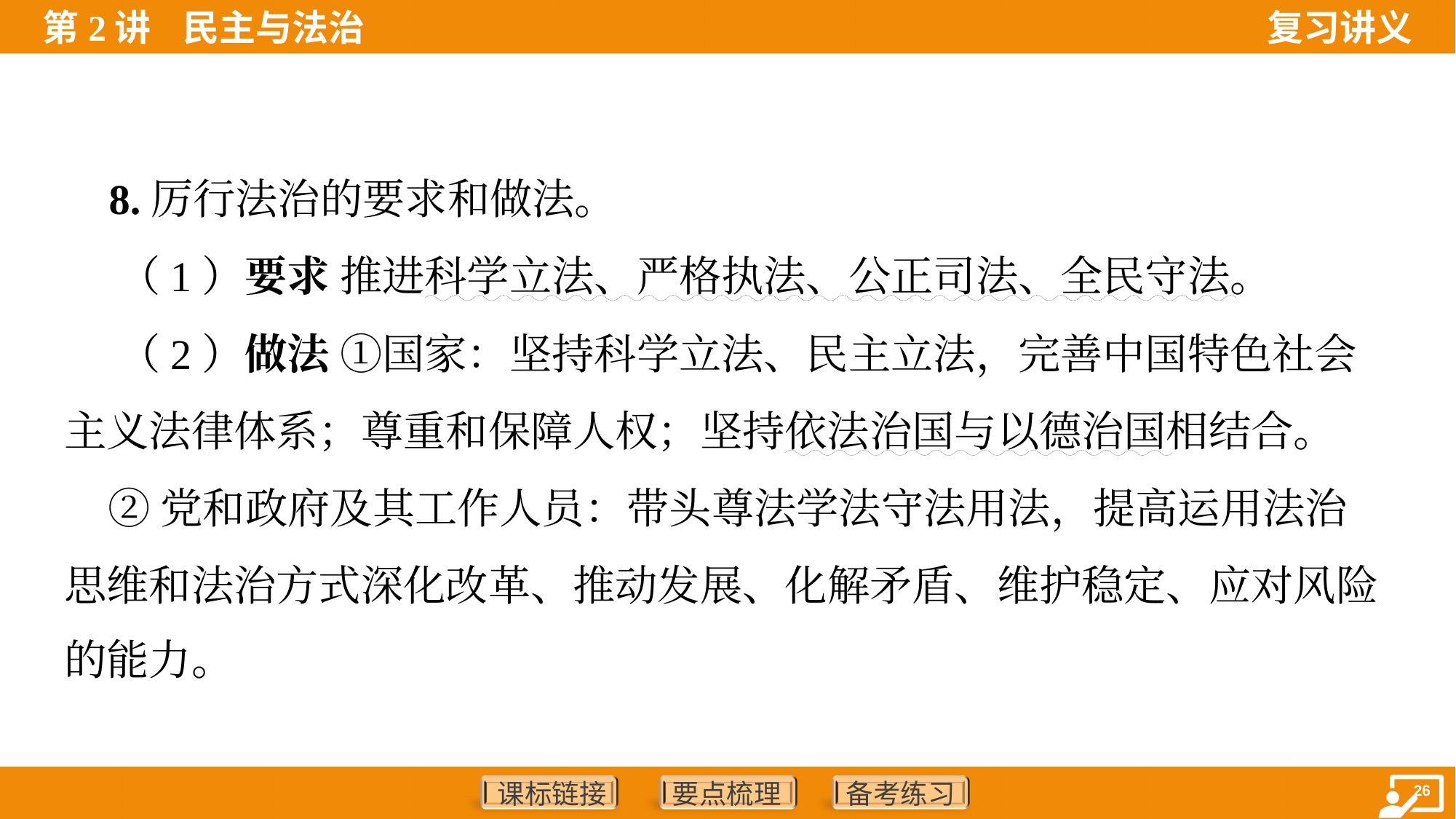

8.厉行法治的要求和做法。
    （1）要求 推进科学立法、严格执法、公正司法、全民守法。
    （2）做法 ①国家：坚持科学立法、民主立法，完善中国特色社会
主义法律体系；尊重和保障人权；坚持依法治国与以德治国相结合。
    ②党和政府及其工作人员：带头尊法学法守法用法，提高运用法治
思维和法治方式深化改革、推动发展、化解矛盾、维护稳定、应对风险
的能力。